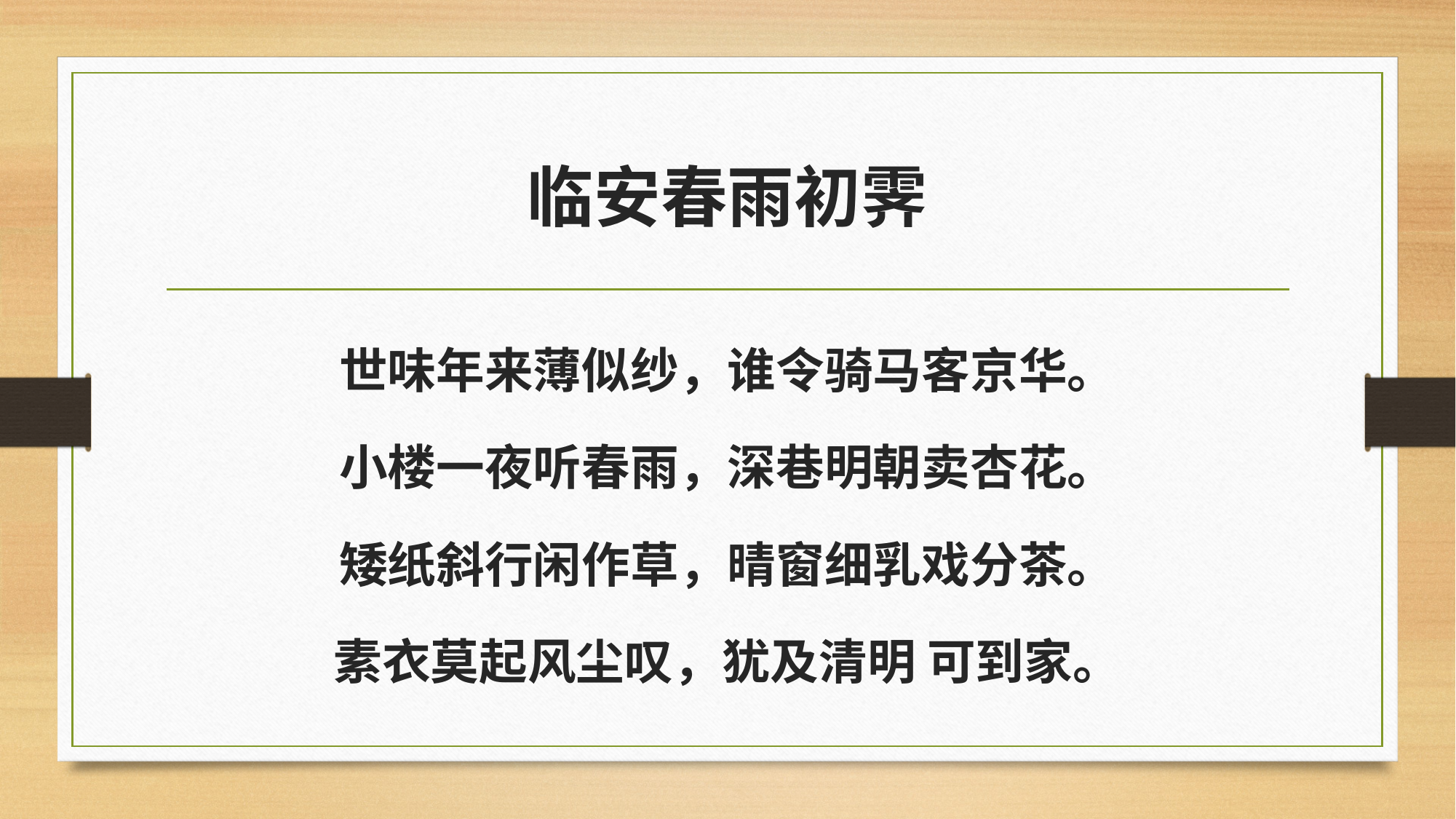

# 临安春雨初霁
世味年来薄似纱，谁令骑马客京华。
小楼一夜听春雨，深巷明朝卖杏花。
矮纸斜行闲作草，晴窗细乳戏分茶。
素衣莫起风尘叹，犹及清明 可到家。